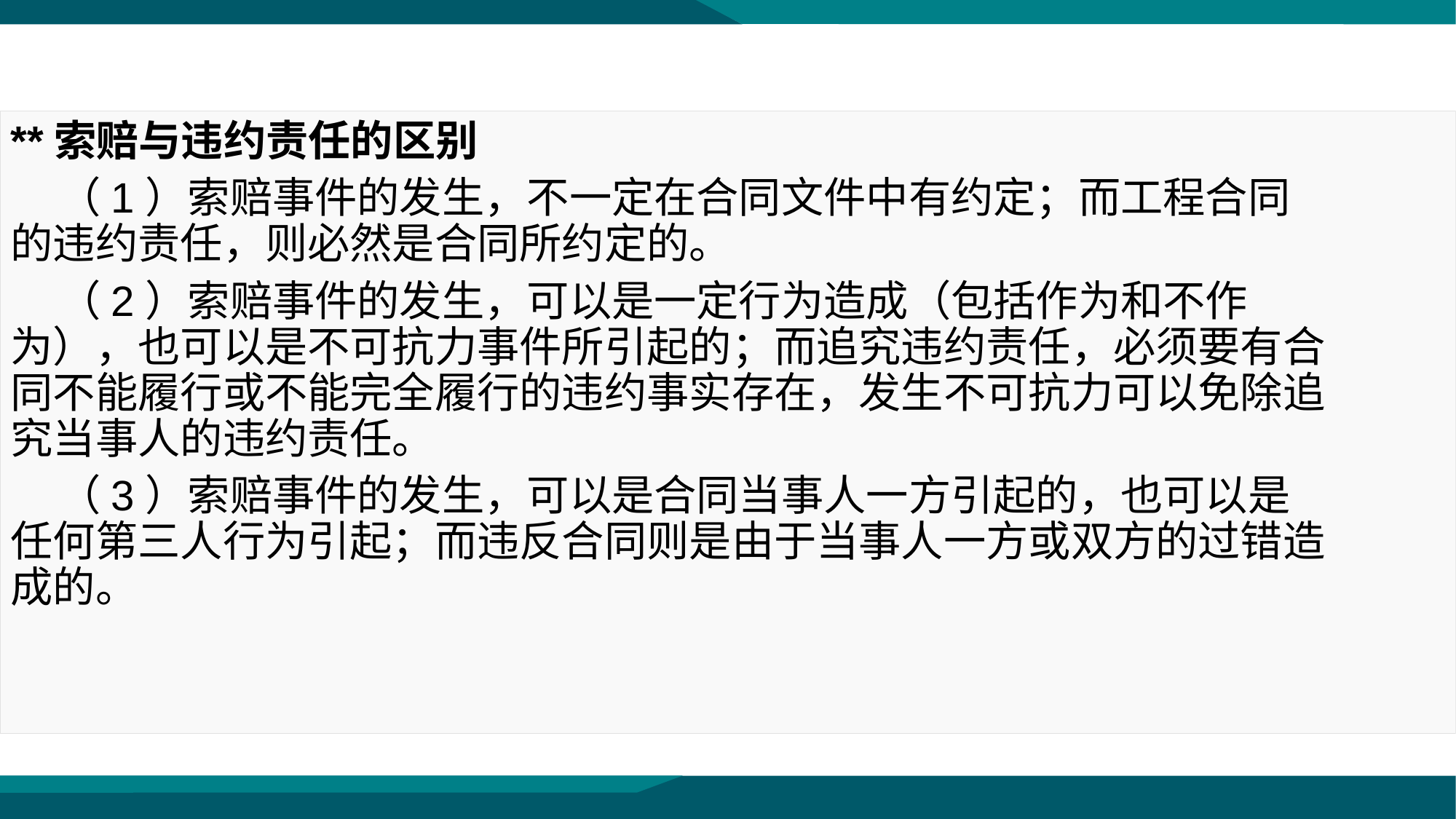

**索赔与违约责任的区别
    （1）索赔事件的发生，不一定在合同文件中有约定；而工程合同的违约责任，则必然是合同所约定的。
    （2）索赔事件的发生，可以是一定行为造成（包括作为和不作为），也可以是不可抗力事件所引起的；而追究违约责任，必须要有合同不能履行或不能完全履行的违约事实存在，发生不可抗力可以免除追究当事人的违约责任。
    （3）索赔事件的发生，可以是合同当事人一方引起的，也可以是任何第三人行为引起；而违反合同则是由于当事人一方或双方的过错造成的。